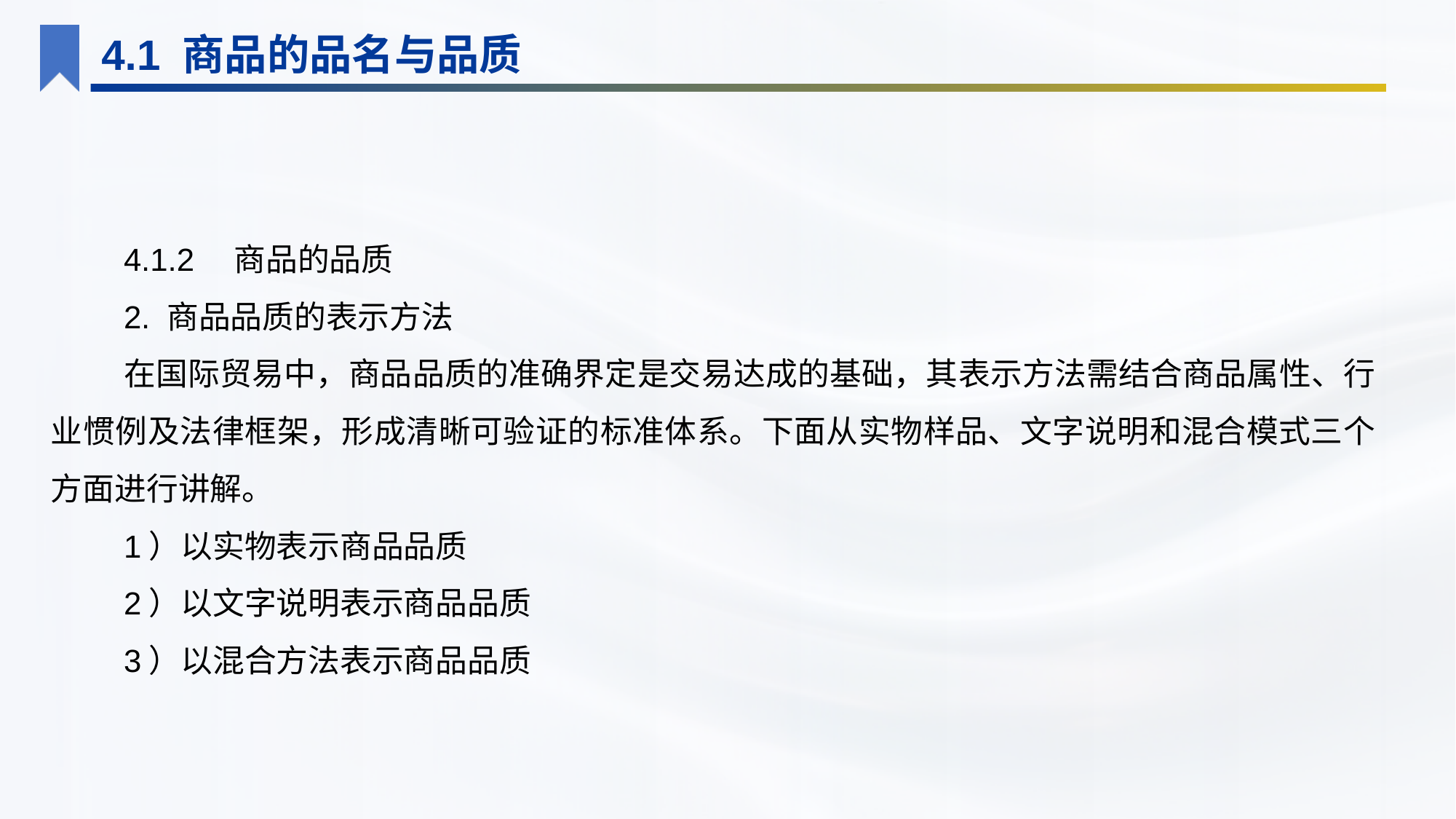

4.1 商品的品名与品质
4.1.2　商品的品质
2. 商品品质的表示方法
在国际贸易中，商品品质的准确界定是交易达成的基础，其表示方法需结合商品属性、行业惯例及法律框架，形成清晰可验证的标准体系。下面从实物样品、文字说明和混合模式三个方面进行讲解。
1）以实物表示商品品质
2）以文字说明表示商品品质
3）以混合方法表示商品品质